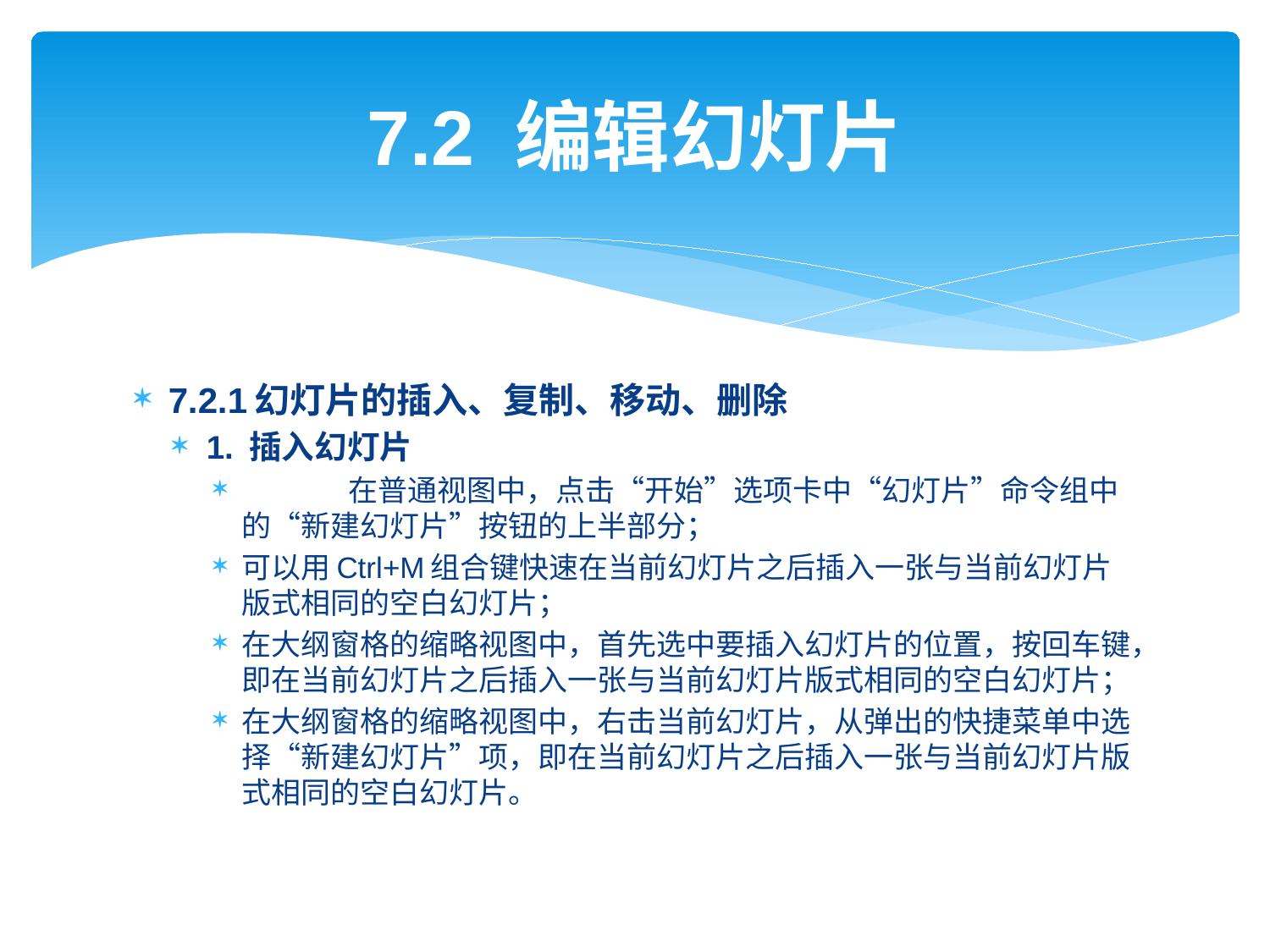

# 7.2 编辑幻灯片
7.2.1幻灯片的插入、复制、移动、删除
1. 插入幻灯片
	在普通视图中，点击“开始”选项卡中“幻灯片”命令组中的“新建幻灯片”按钮的上半部分；
可以用Ctrl+M组合键快速在当前幻灯片之后插入一张与当前幻灯片版式相同的空白幻灯片；
在大纲窗格的缩略视图中，首先选中要插入幻灯片的位置，按回车键，即在当前幻灯片之后插入一张与当前幻灯片版式相同的空白幻灯片；
在大纲窗格的缩略视图中，右击当前幻灯片，从弹出的快捷菜单中选择“新建幻灯片”项，即在当前幻灯片之后插入一张与当前幻灯片版式相同的空白幻灯片。